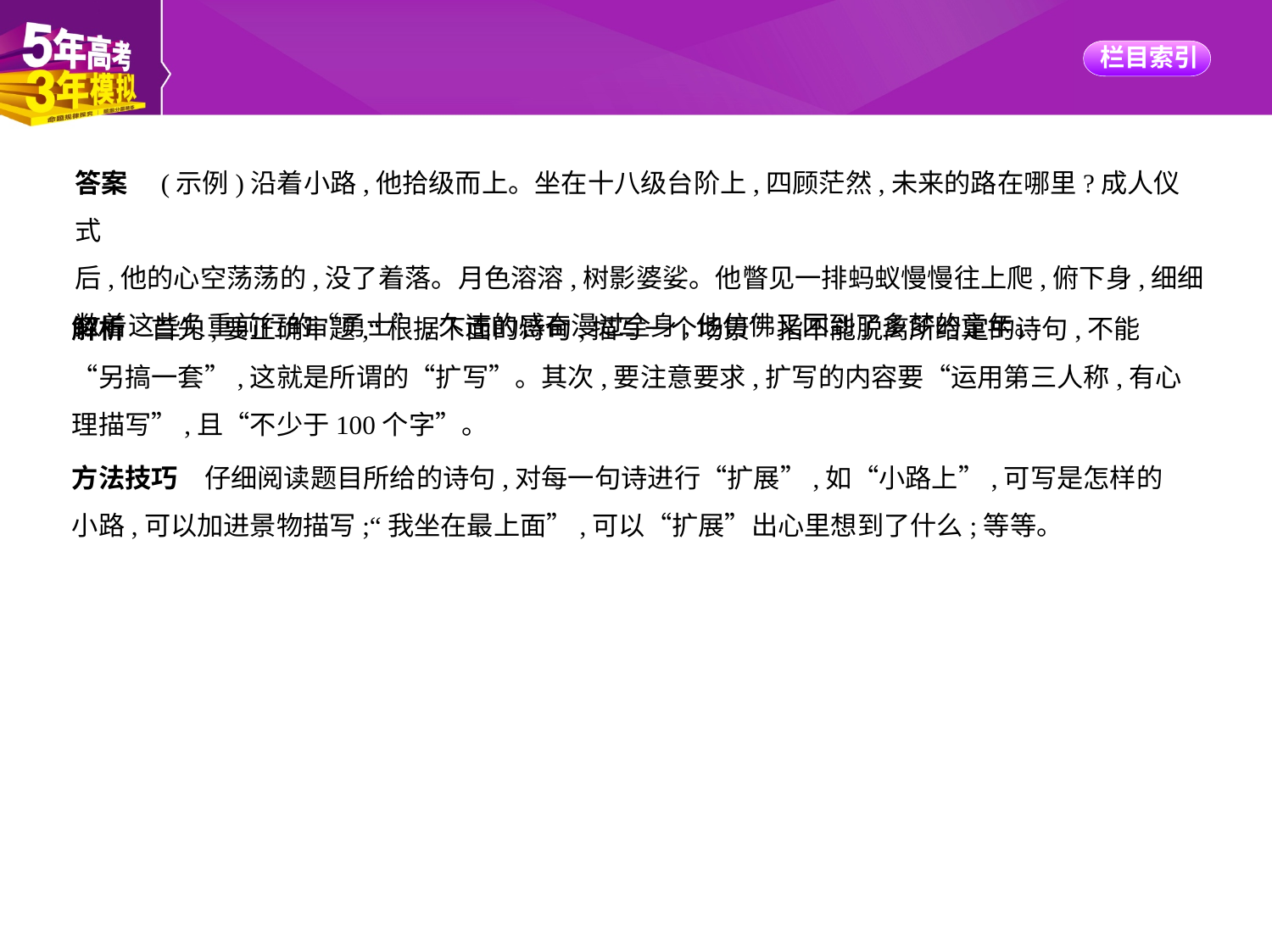

答案　(示例)沿着小路,他拾级而上。坐在十八级台阶上,四顾茫然,未来的路在哪里?成人仪式
后,他的心空荡荡的,没了着落。月色溶溶,树影婆娑。他瞥见一排蚂蚁慢慢往上爬,俯下身,细细
数着这些负重前行的“勇士”,久违的感奋漫过全身,他仿佛又回到了多梦的童年。
解析　首先,要正确审题,“根据下面的诗句,描写一个场景”指不能脱离所给定的诗句,不能
“另搞一套”,这就是所谓的“扩写”。其次,要注意要求,扩写的内容要“运用第三人称,有心
理描写”,且“不少于100个字”。
方法技巧　仔细阅读题目所给的诗句,对每一句诗进行“扩展”,如“小路上”,可写是怎样的
小路,可以加进景物描写;“我坐在最上面”,可以“扩展”出心里想到了什么;等等。